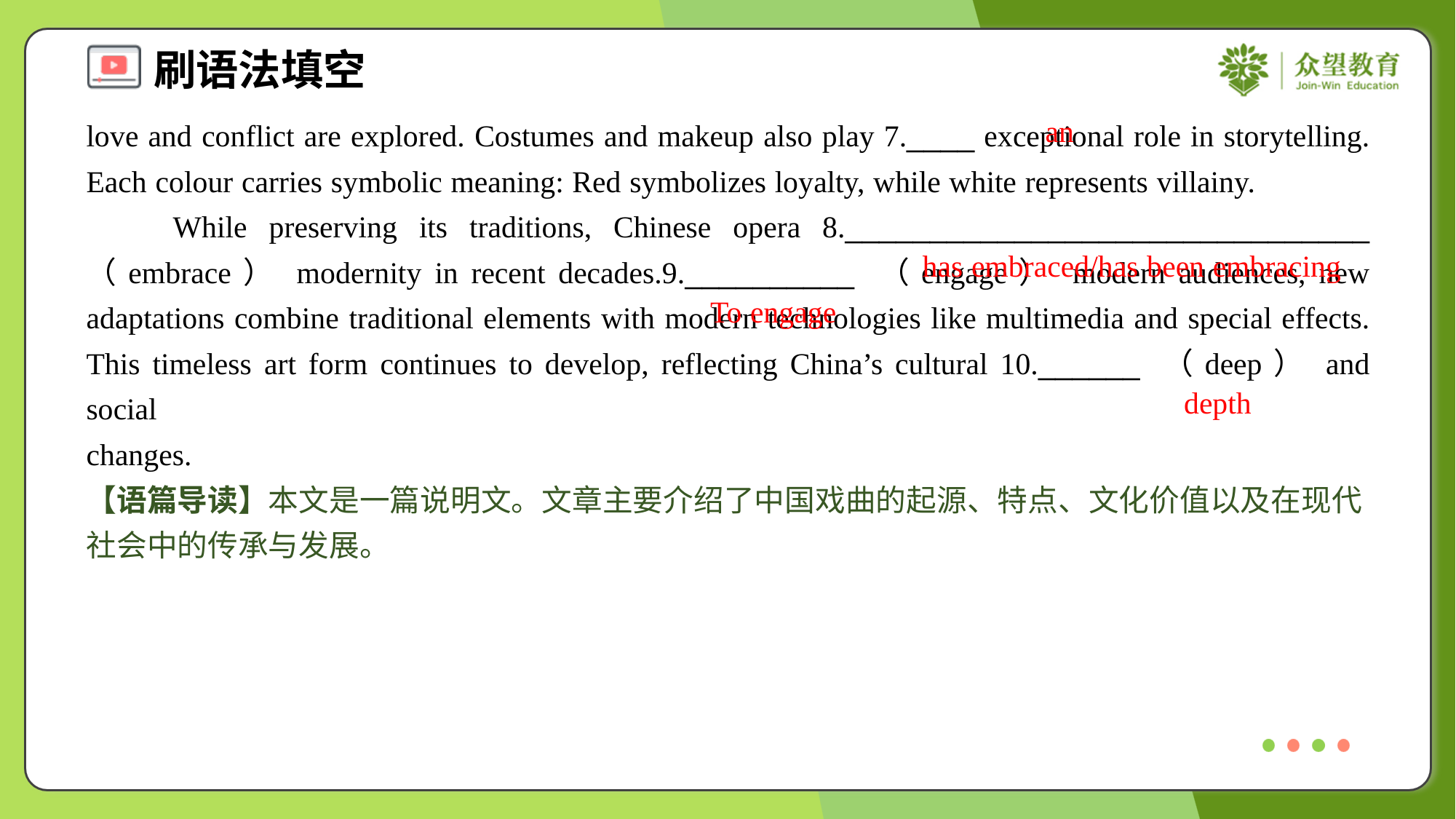

an
love and conflict are explored. Costumes and makeup also play 7.____ exceptional role in storytelling. Each colour carries symbolic meaning: Red symbolizes loyalty, while white represents villainy.
    While preserving its traditions, Chinese opera 8._______________________________ （embrace） modernity in recent decades.9.__________ （engage） modern audiences, new adaptations combine traditional elements with modern technologies like multimedia and special effects. This timeless art form continues to develop, reflecting China’s cultural 10.______ （deep） and social changes.#1.3
has embraced/has been embracing
To engage
depth
【语篇导读】本文是一篇说明文。文章主要介绍了中国戏曲的起源、特点、文化价值以及在现代社会中的传承与发展。